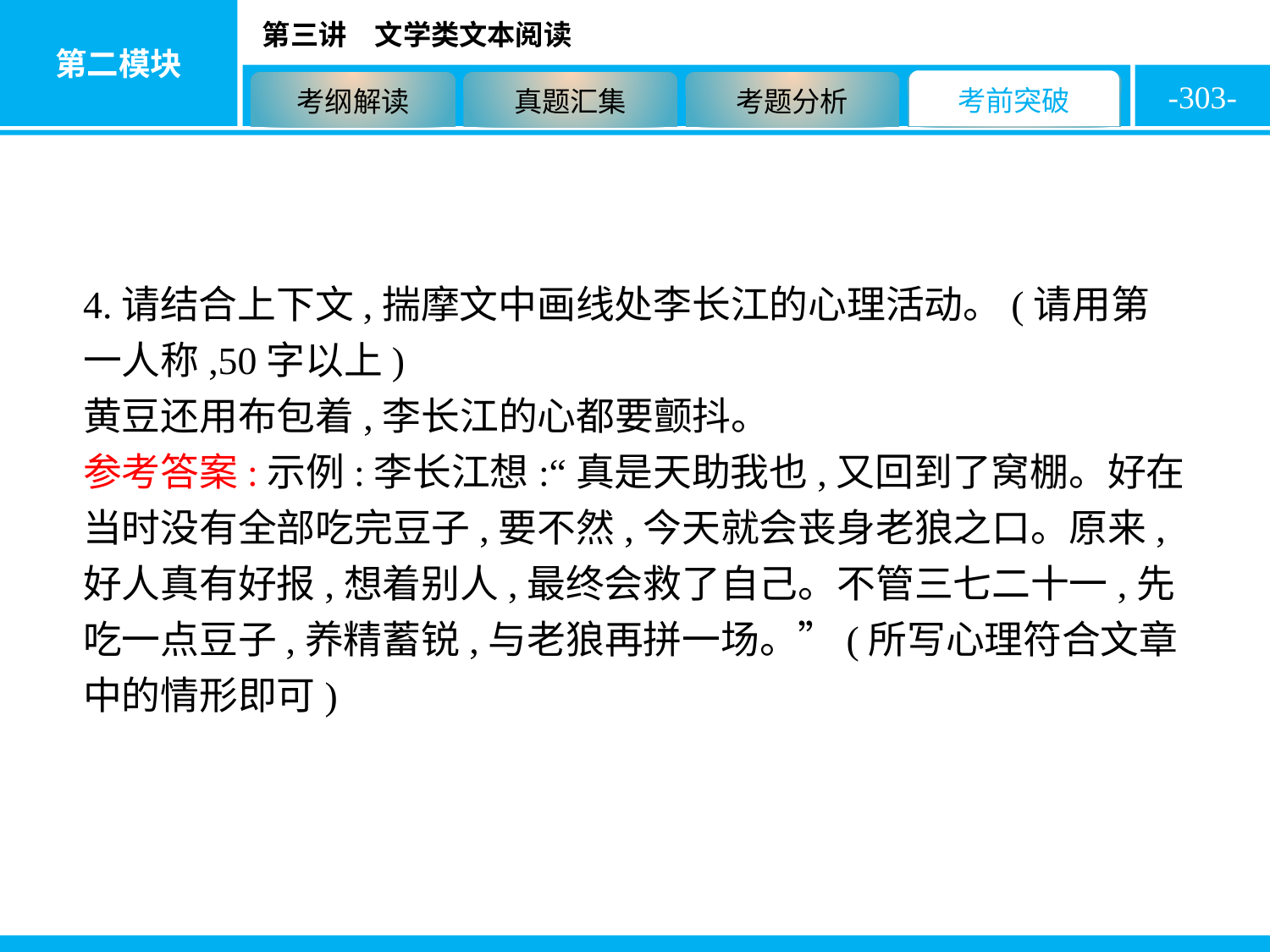

-303-
4.请结合上下文,揣摩文中画线处李长江的心理活动。(请用第一人称,50字以上)
黄豆还用布包着,李长江的心都要颤抖。
参考答案:示例:李长江想:“真是天助我也,又回到了窝棚。好在当时没有全部吃完豆子,要不然,今天就会丧身老狼之口。原来,好人真有好报,想着别人,最终会救了自己。不管三七二十一,先吃一点豆子,养精蓄锐,与老狼再拼一场。”(所写心理符合文章中的情形即可)